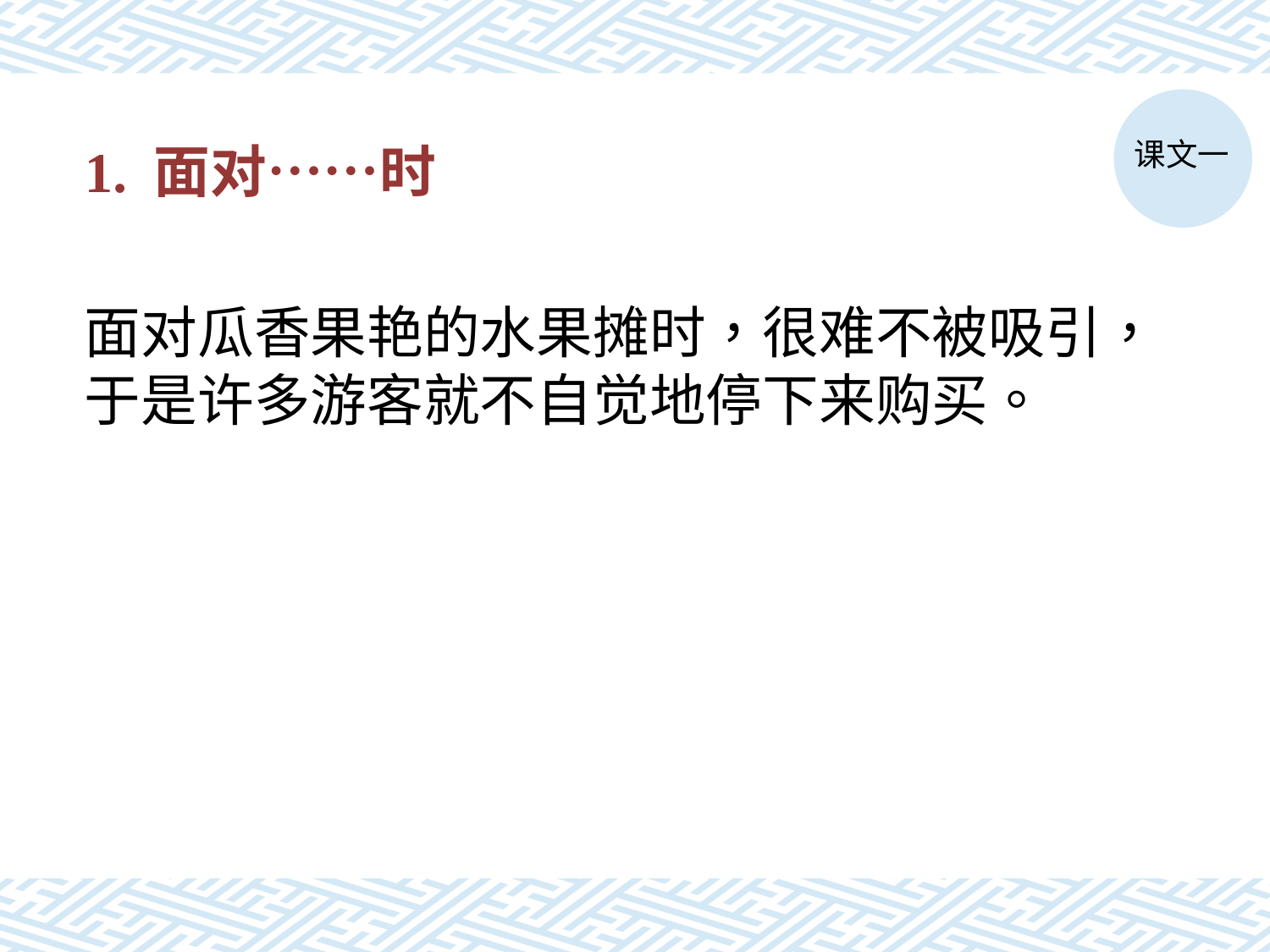

# 1. 面对……时
课文一

面对瓜香果艳的水果摊时，很难不被吸引，于是许多游客就不自觉地停下来购买。